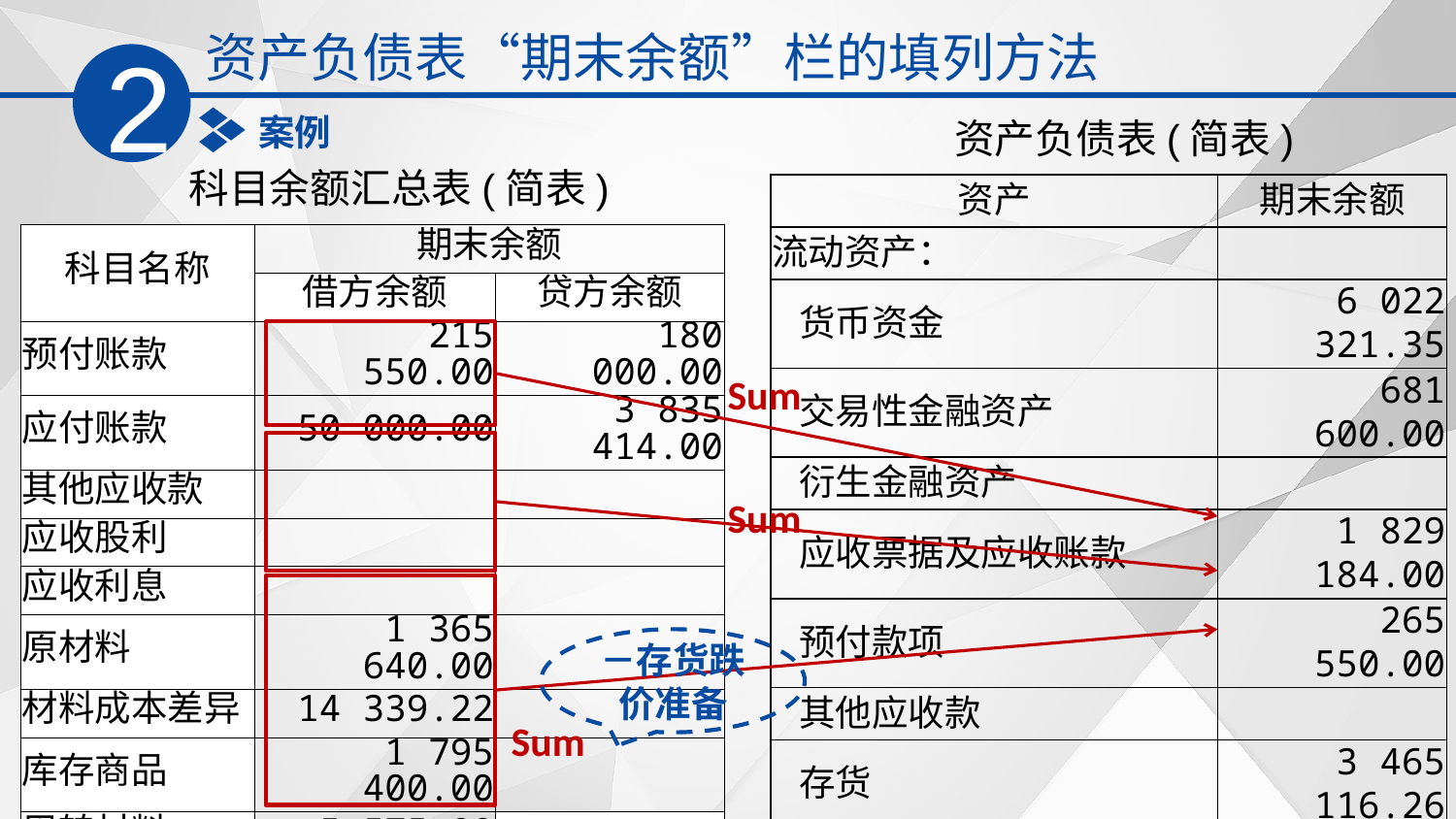

资产负债表“期末余额”栏的填列方法
2

案例
资产负债表(简表)

科目余额汇总表(简表)
| 资产 | 期末余额 |
| --- | --- |
| 流动资产： |  |
| 货币资金 | 6 022 321.35 |
| 交易性金融资产 | 681 600.00 |
| 衍生金融资产 |  |
| 应收票据及应收账款 | 1 829 184.00 |
| 预付款项 | 265 550.00 |
| 其他应收款 |  |
| 存货 | 3 465 116.26 |
| 持有待售资产 |  |
| 一年内到期的非流动资产 |  |
| 其他流动资产 |  |
| 科目名称 | 期末余额 |  |
| --- | --- | --- |
|  | 借方余额 | 贷方余额 |
| 预付账款 | 215 550.00 | 180 000.00 |
| 应付账款 | 50 000.00 | 3 835 414.00 |
| 其他应收款 |  |  |
| 应收股利 |  |  |
| 应收利息 |  |  |
| 原材料 | 1 365 640.00 |  |
| 材料成本差异 | 14 339.22 |  |
| 库存商品 | 1 795 400.00 |  |
| 周转材料 | 5 575.00 |  |
| 生产成本 | 284 162.04 |  |

Sum

Sum

Sum
－存货跌价准备